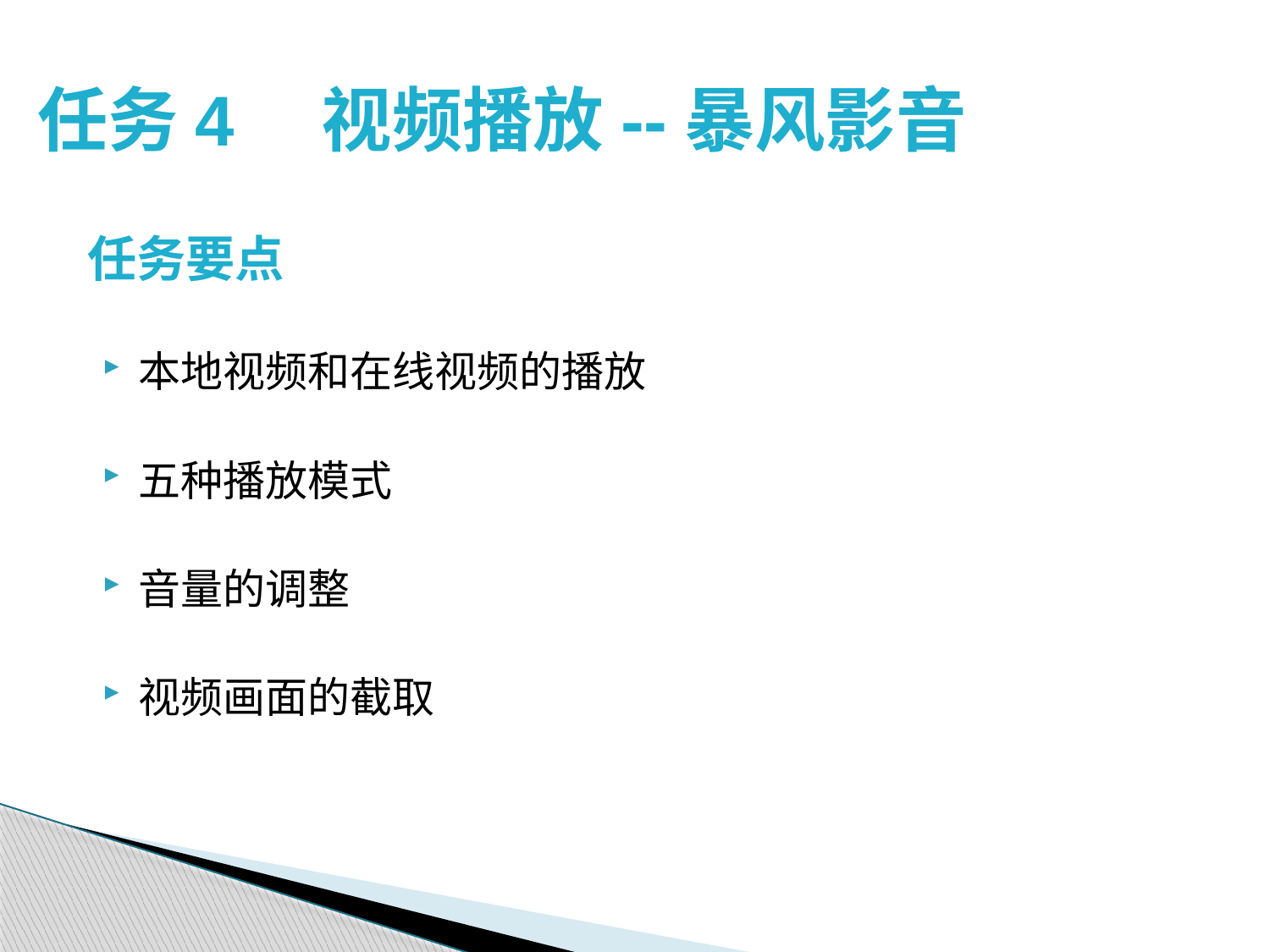

# 任务4　视频播放--暴风影音
任务要点
本地视频和在线视频的播放
五种播放模式
音量的调整
视频画面的截取